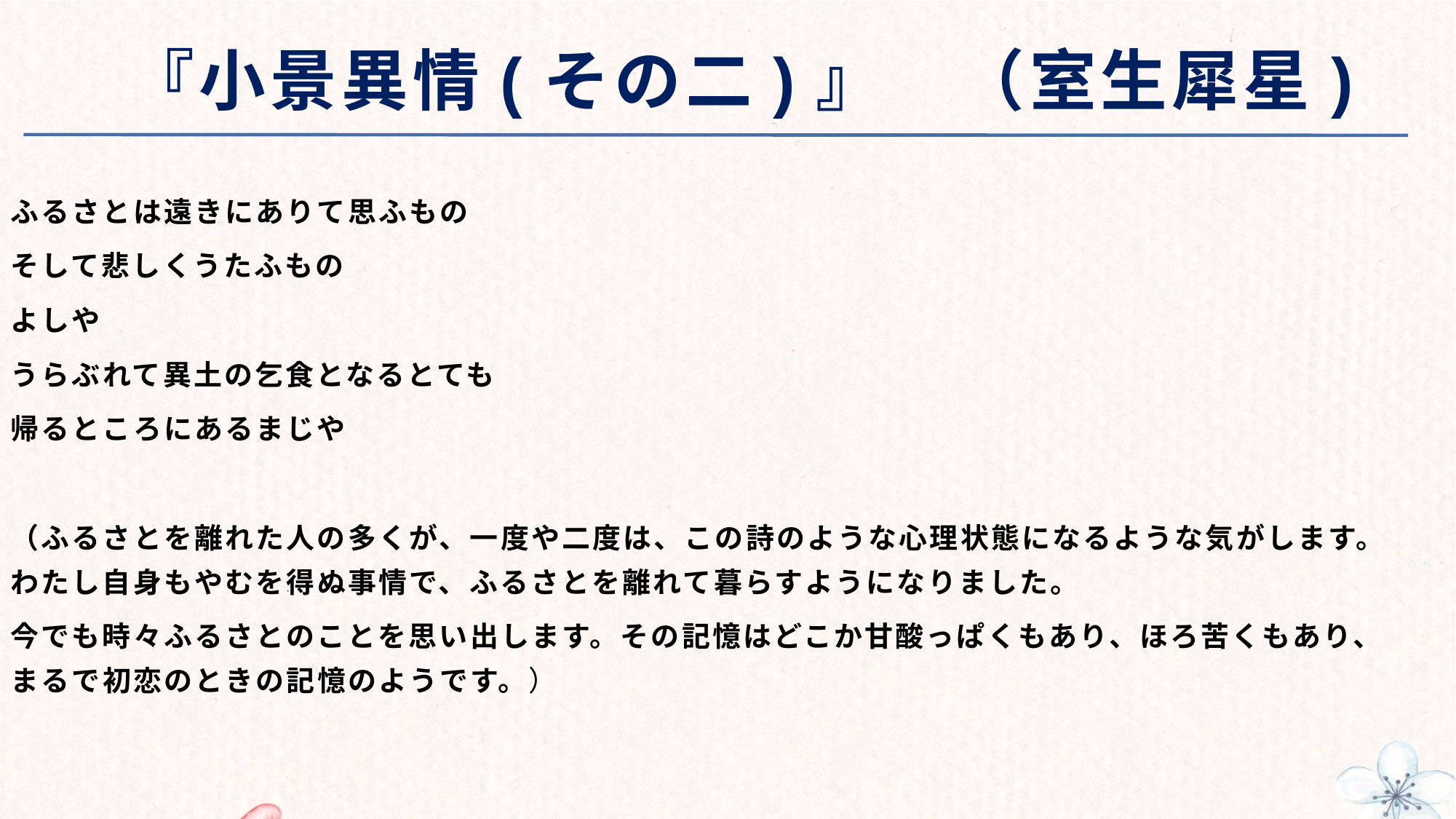

# 『小景異情(その二)』　（室生犀星)
ふるさとは遠きにありて思ふもの
そして悲しくうたふもの
よしや
うらぶれて異土の乞食となるとても
帰るところにあるまじや

（ふるさとを離れた人の多くが、一度や二度は、この詩のような心理状態になるような気がします。わたし自身もやむを得ぬ事情で、ふるさとを離れて暮らすようになりました。
今でも時々ふるさとのことを思い出します。その記憶はどこか甘酸っぱくもあり、ほろ苦くもあり、まるで初恋のときの記憶のようです。）